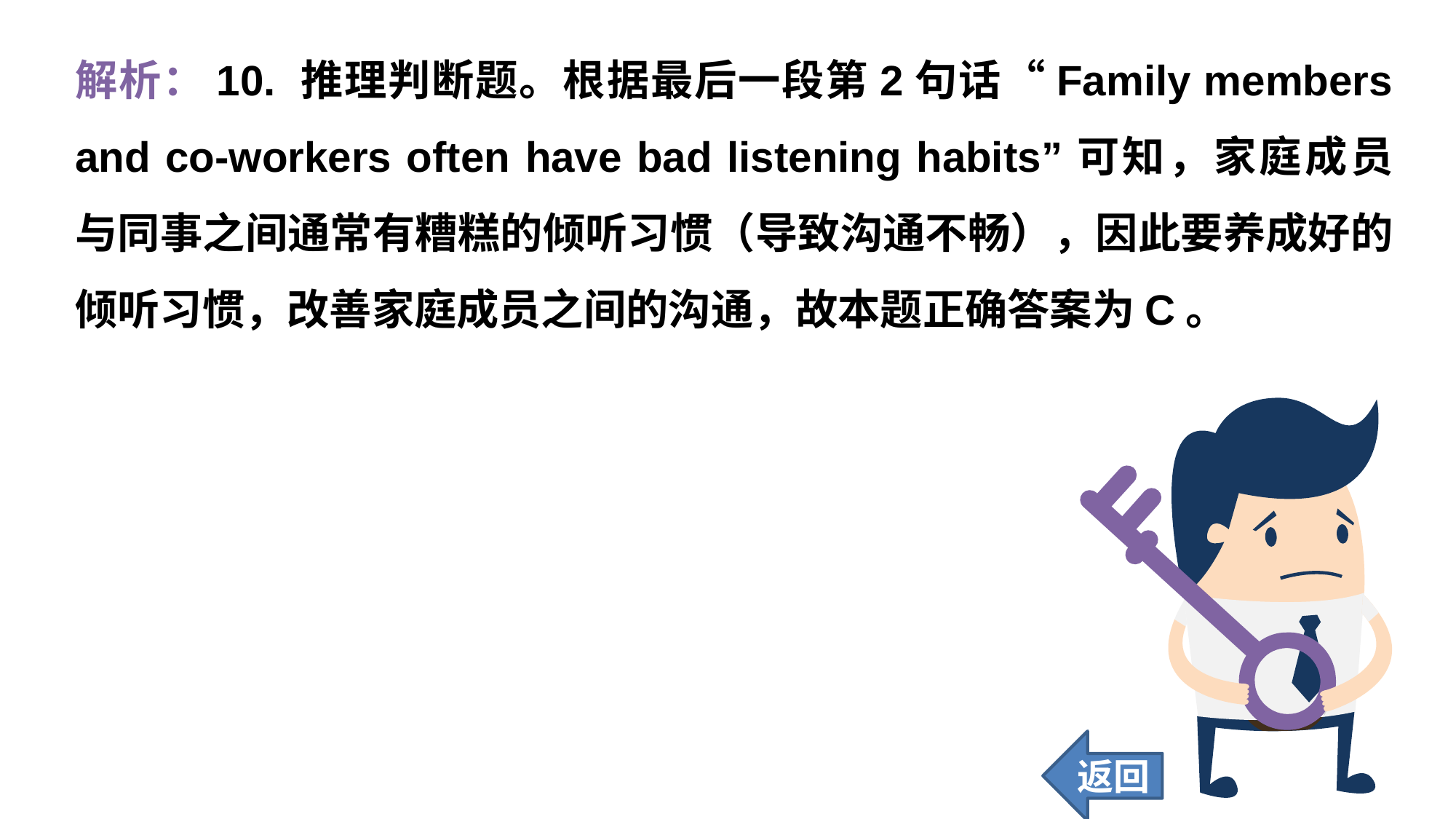

解析：10. 推理判断题。根据最后一段第2句话“Family members and co-workers often have bad listening habits”可知，家庭成员与同事之间通常有糟糕的倾听习惯（导致沟通不畅），因此要养成好的倾听习惯，改善家庭成员之间的沟通，故本题正确答案为C。

返回
204